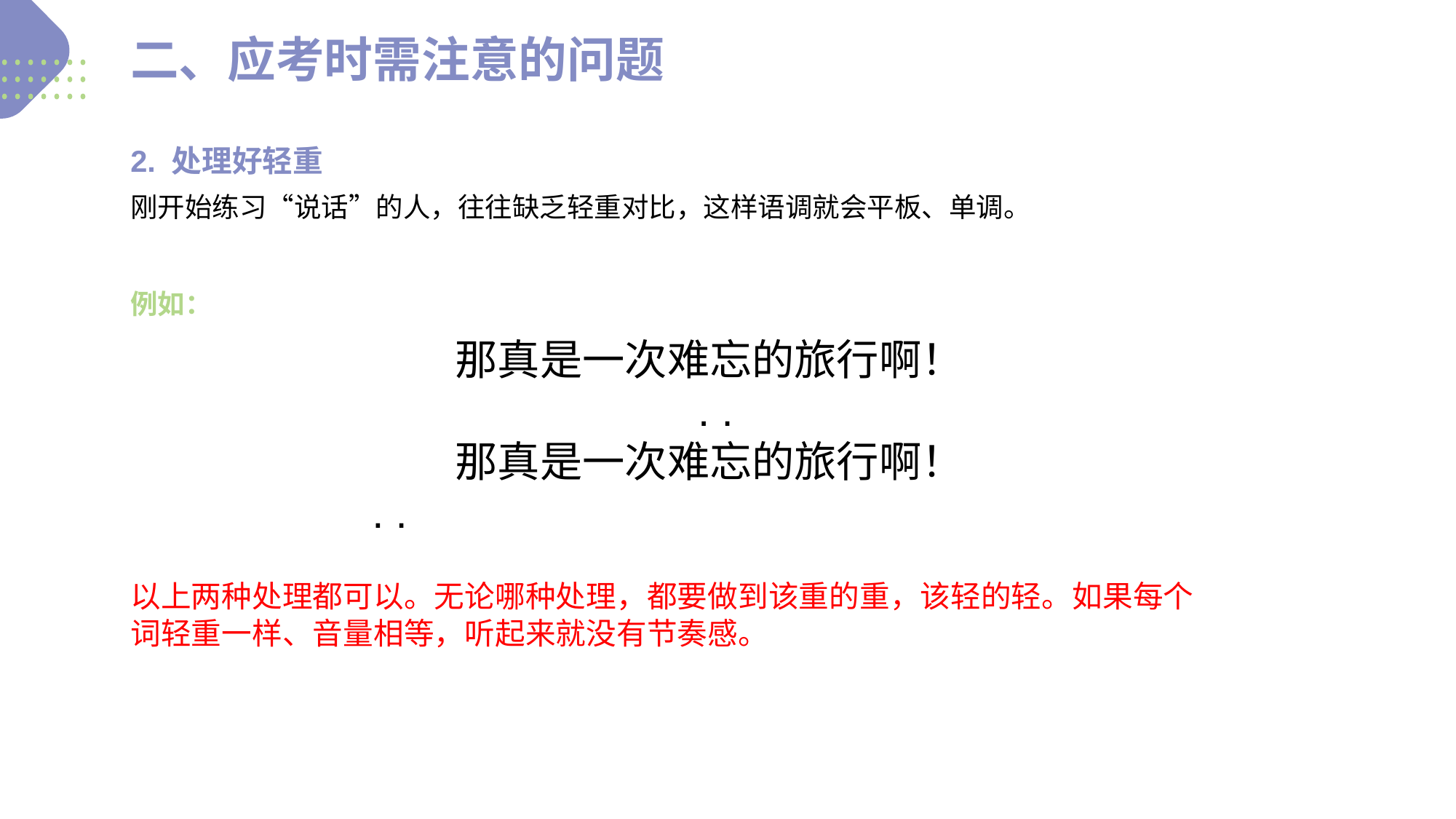

二、应考时需注意的问题

2. 处理好轻重
刚开始练习“说话”的人，往往缺乏轻重对比，这样语调就会平板、单调。
例如：
那真是一次难忘的旅行啊！
 . .
那真是一次难忘的旅行啊！
               . .
以上两种处理都可以。无论哪种处理，都要做到该重的重，该轻的轻。如果每个
词轻重一样、音量相等，听起来就没有节奏感。